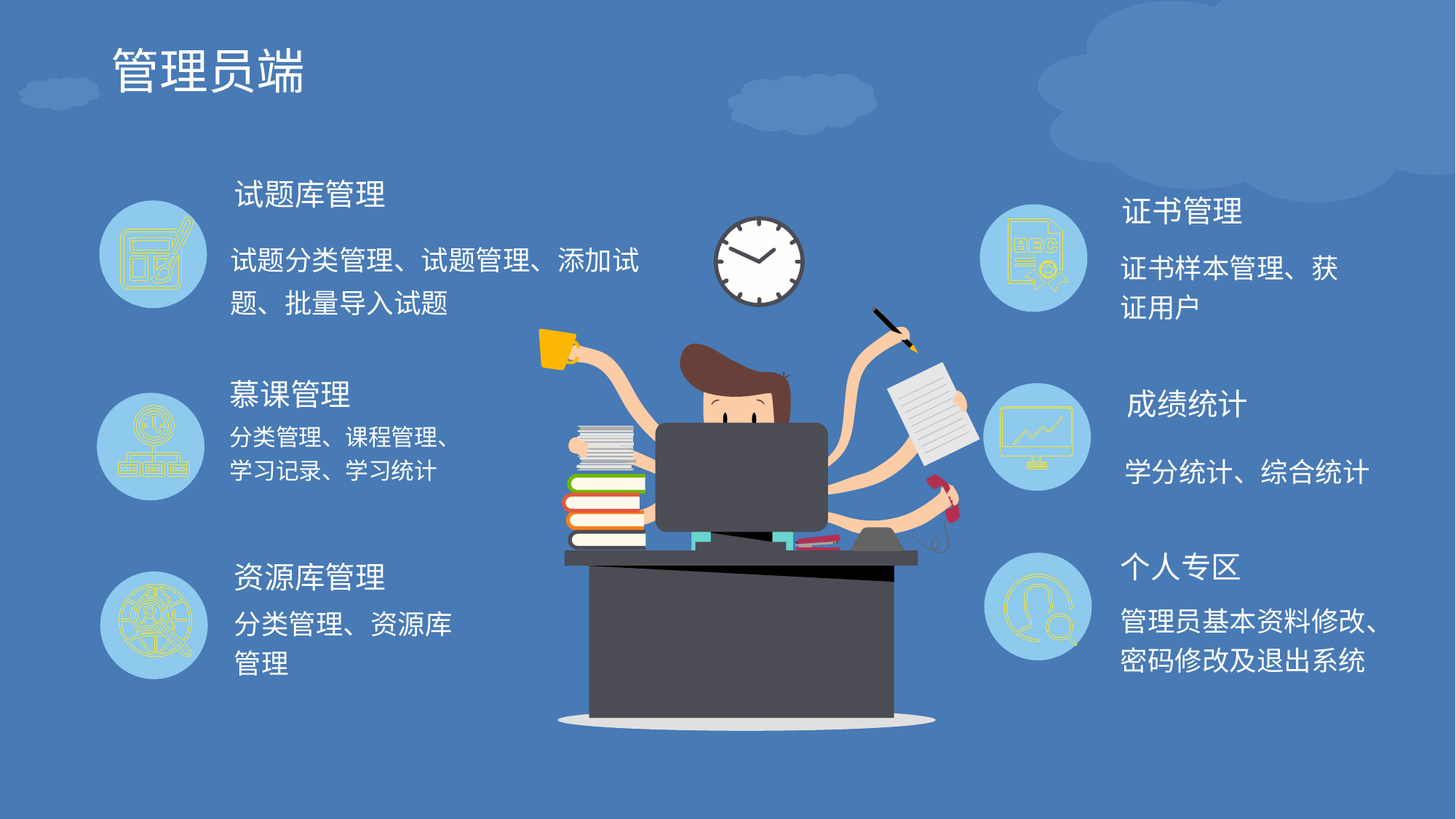

管理员端

试题库管理

慕课管理
分类管理、课程管理、学习记录、学习统计

证书管理

试题分类管理、试题管理、添加试题、批量导入试题
证书样本管理、获证用户
成绩统计

学分统计、综合统计
个人专区

资源库管理

管理员基本资料修改、密码修改及退出系统
分类管理、资源库管理